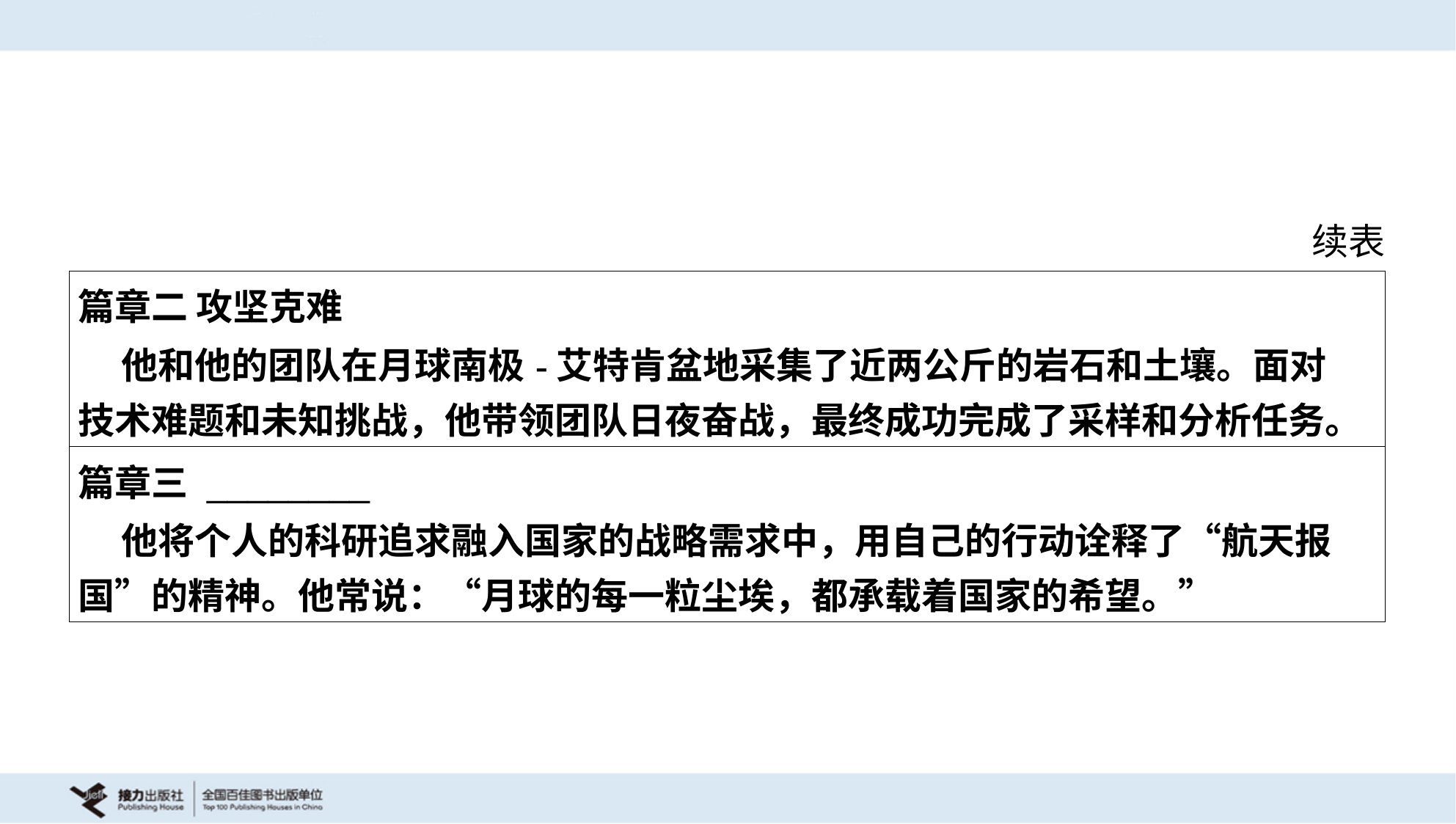

续表
| 篇章二 攻坚克难 他和他的团队在月球南极-艾特肯盆地采集了近两公斤的岩石和土壤。面对 技术难题和未知挑战，他带领团队日夜奋战，最终成功完成了采样和分析任务。 |
| --- |
| 篇章三 \_\_\_\_\_\_\_\_ 他将个人的科研追求融入国家的战略需求中，用自己的行动诠释了“航天报 国”的精神。他常说：“月球的每一粒尘埃，都承载着国家的希望。” |